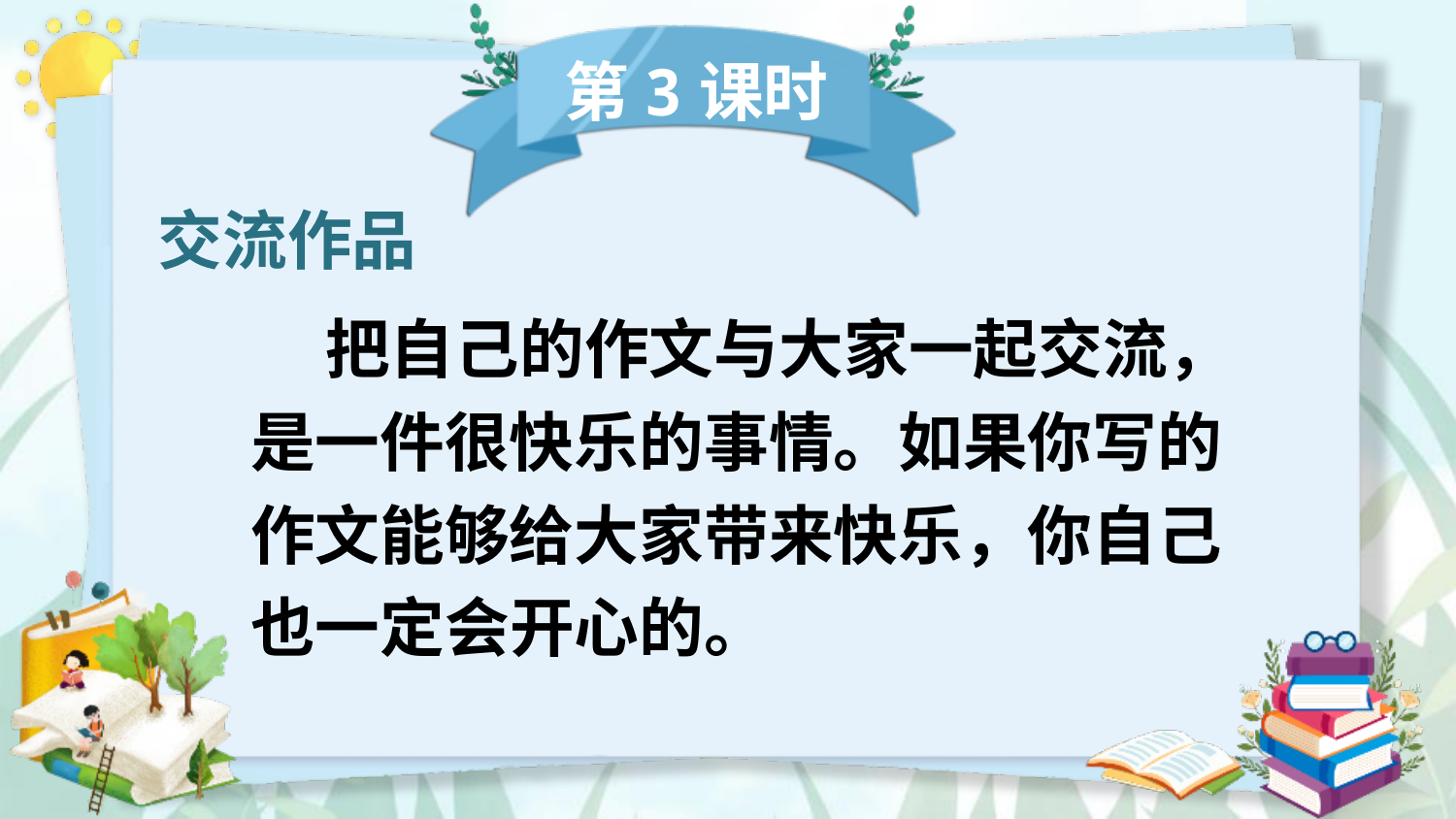

第3课时
交流作品
    把自己的作文与大家一起交流，是一件很快乐的事情。如果你写的作文能够给大家带来快乐，你自己也一定会开心的。